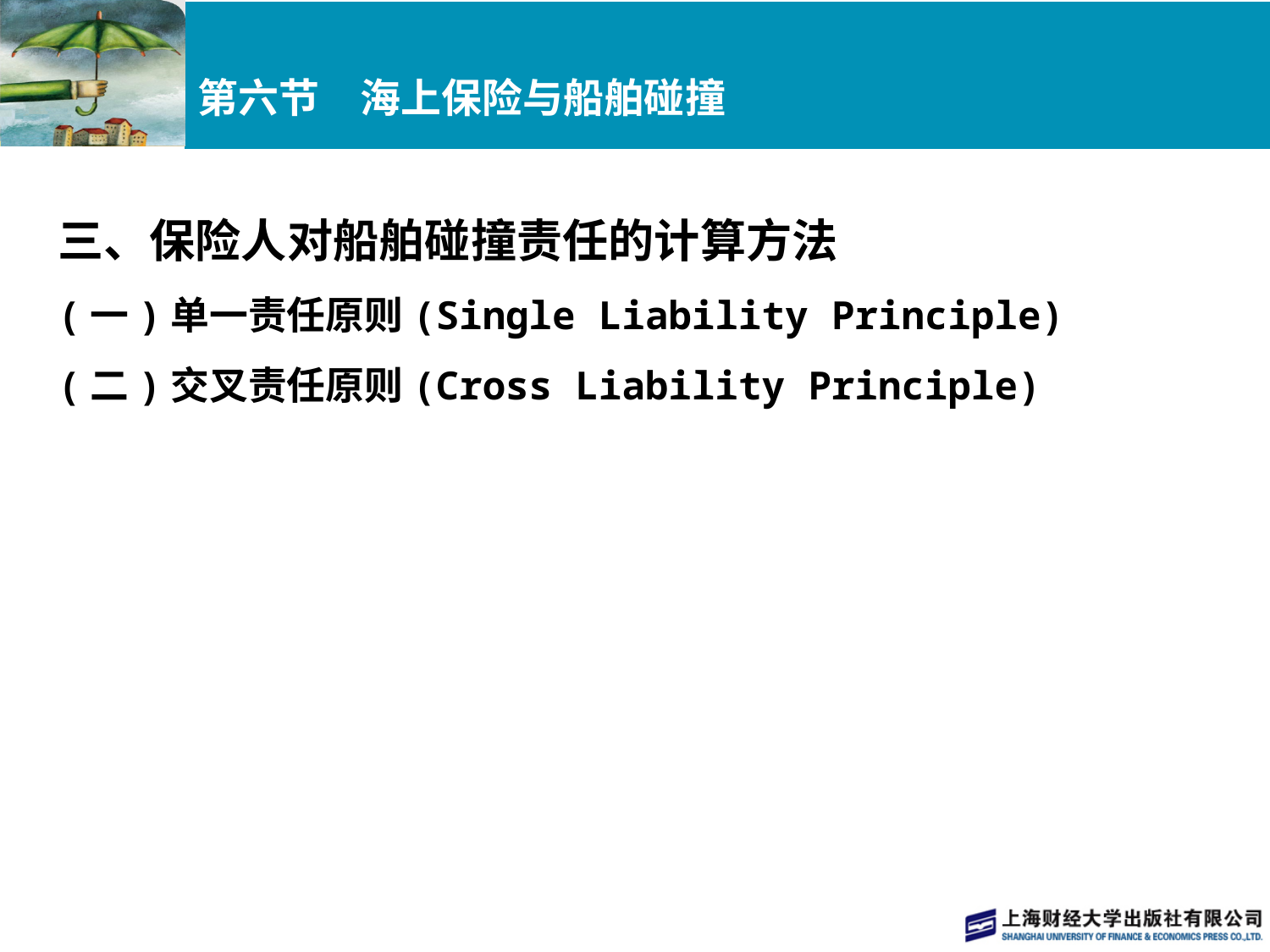

# 第六节　海上保险与船舶碰撞
三、保险人对船舶碰撞责任的计算方法
(一)单一责任原则(Single Liability Principle)
(二)交叉责任原则(Cross Liability Principle)